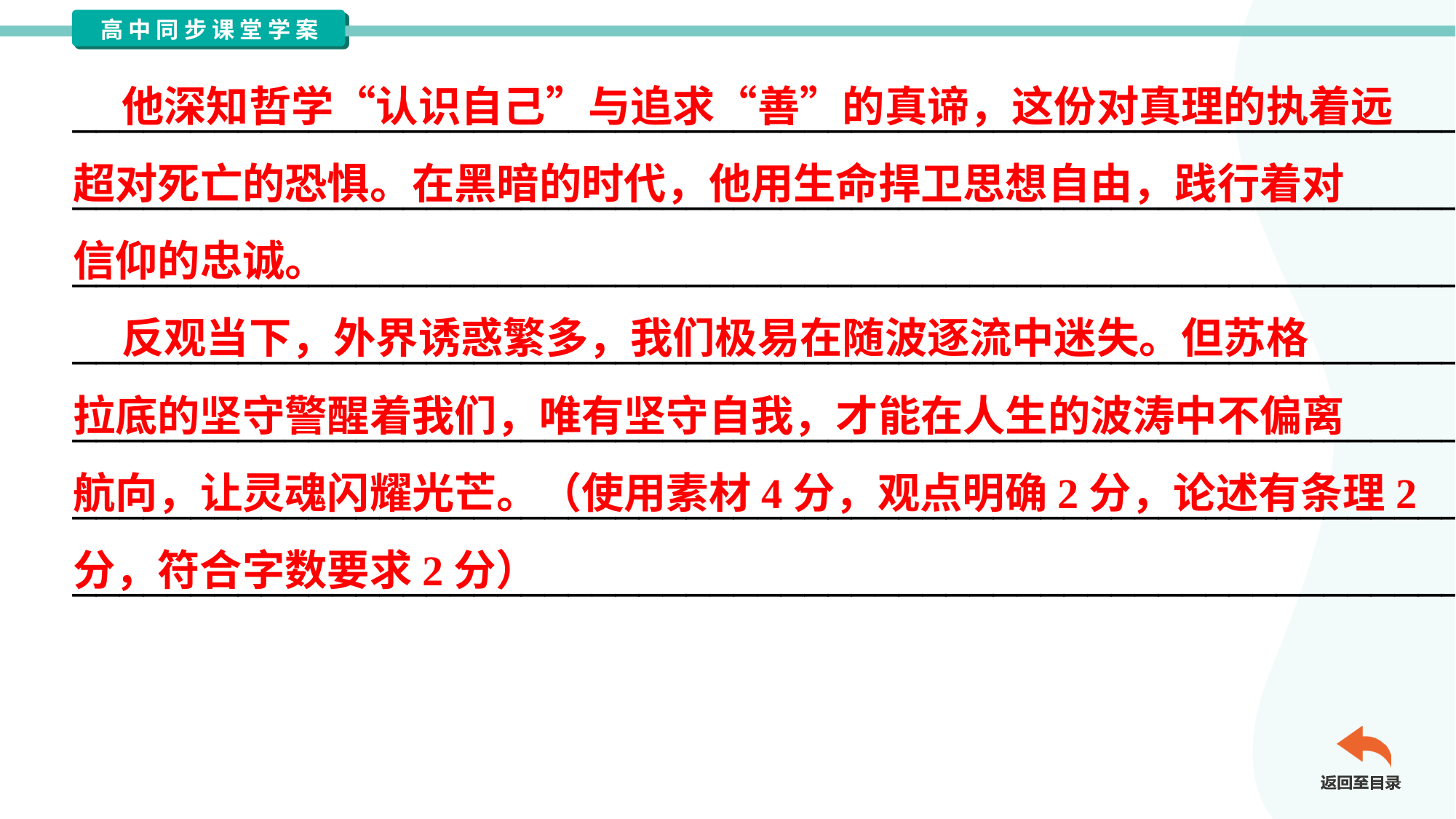

他深知哲学“认识自己”与追求“善”的真谛，这份对真理的执着远
超对死亡的恐惧。在黑暗的时代，他用生命捍卫思想自由，践行着对
信仰的忠诚。
    反观当下，外界诱惑繁多，我们极易在随波逐流中迷失。但苏格
拉底的坚守警醒着我们，唯有坚守自我，才能在人生的波涛中不偏离
航向，让灵魂闪耀光芒。（使用素材4分，观点明确2分，论述有条理2
分，符合字数要求2分）
_____________________________________________________________
_____________________________________________________________
_____________________________________________________________
_____________________________________________________________
_____________________________________________________________
_____________________________________________________________
_____________________________________________________________